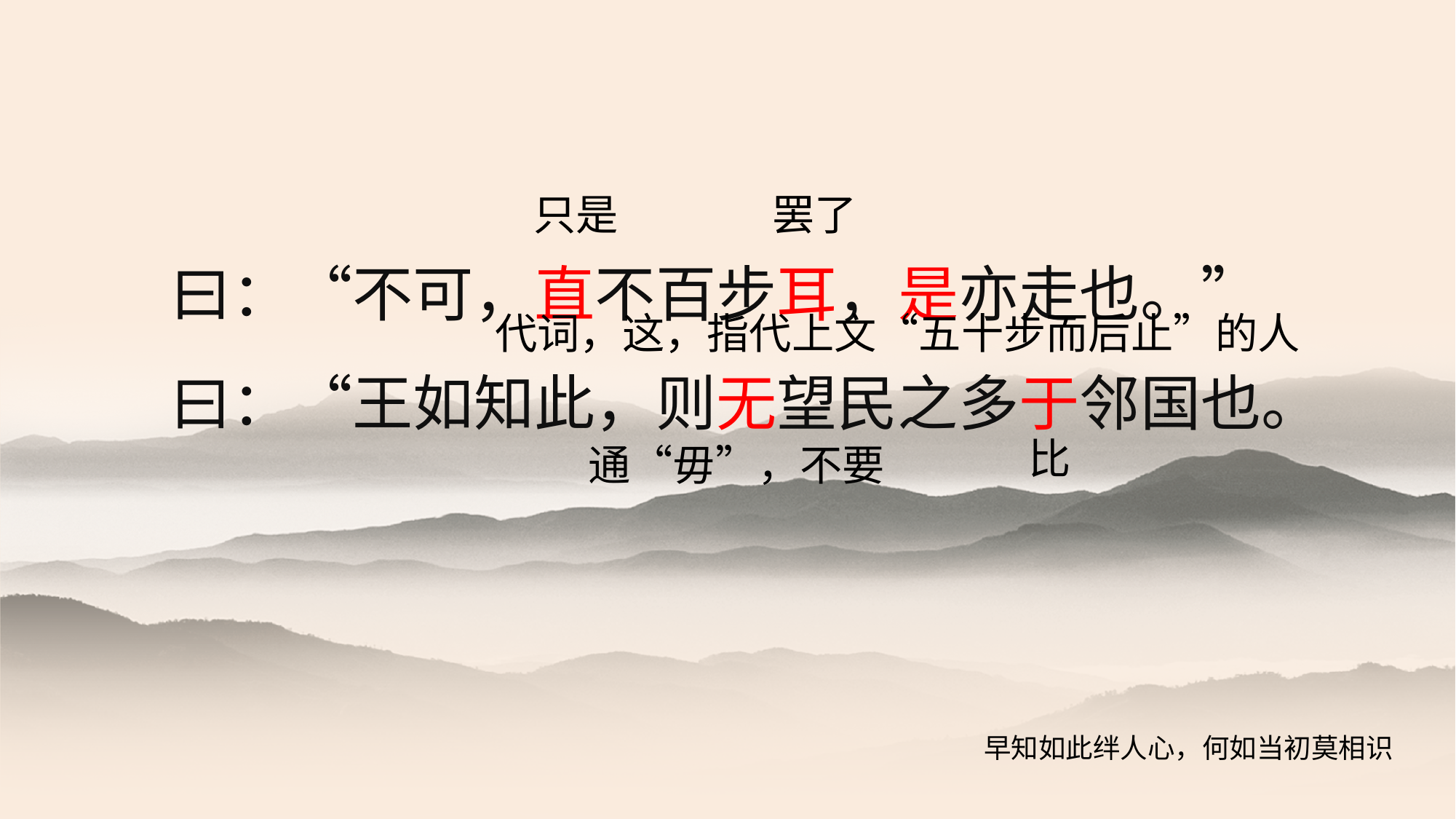

只是
罢了
曰：“不可，直不百步耳，是亦走也。”
曰：“王如知此，则无望民之多于邻国也。
代词，这，指代上文“五十步而后止”的人
比
通“毋”，不要